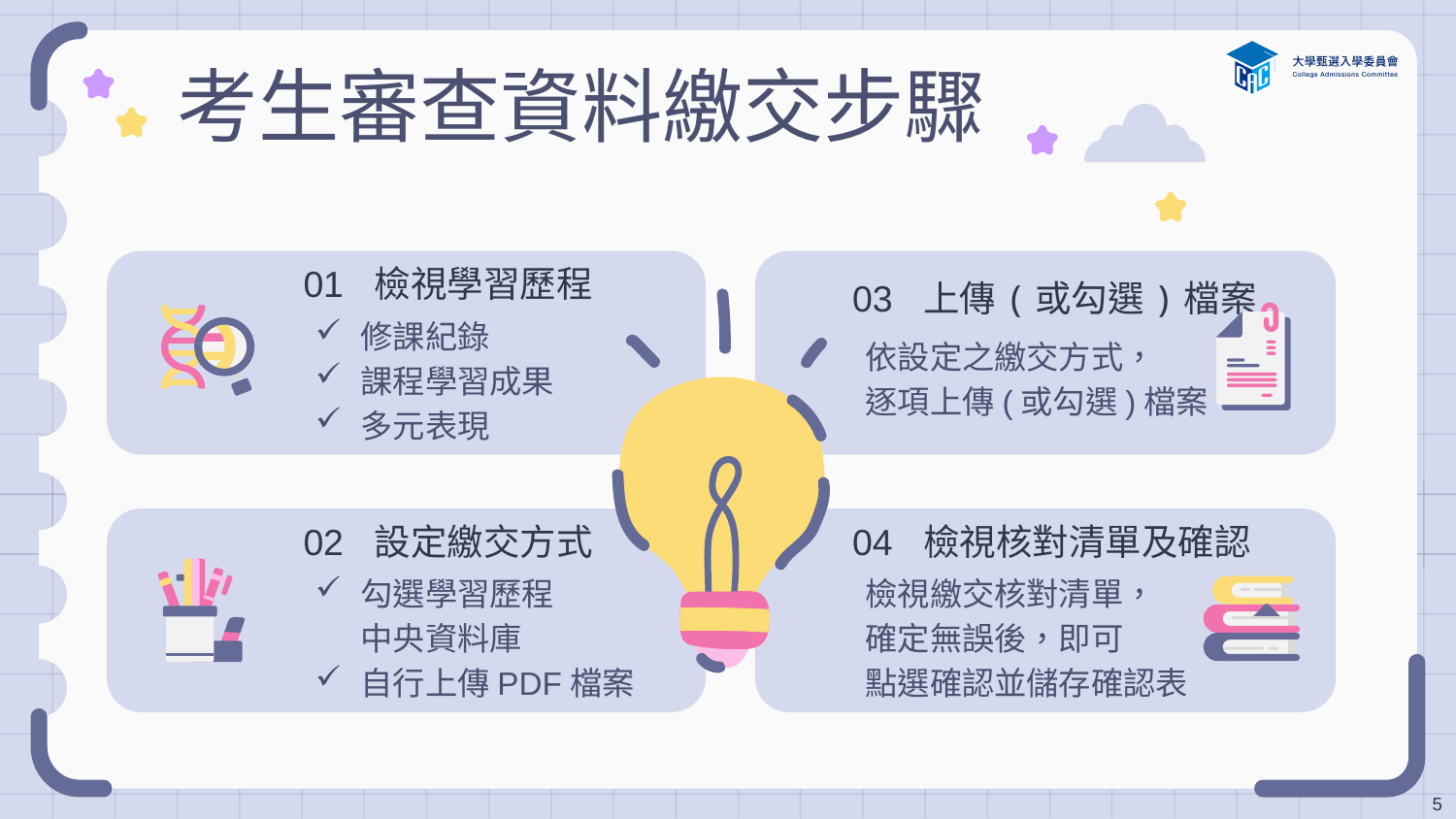

# 考生審查資料繳交步驟

01 檢視學習歷程
修課紀錄
課程學習成果
多元表現
03 上傳(或勾選)檔案
依設定之繳交方式，
逐項上傳(或勾選)檔案

02 設定繳交方式
勾選學習歷程
中央資料庫
自行上傳PDF檔案
04 檢視核對清單及確認
檢視繳交核對清單，
確定無誤後，即可
點選確認並儲存確認表

5